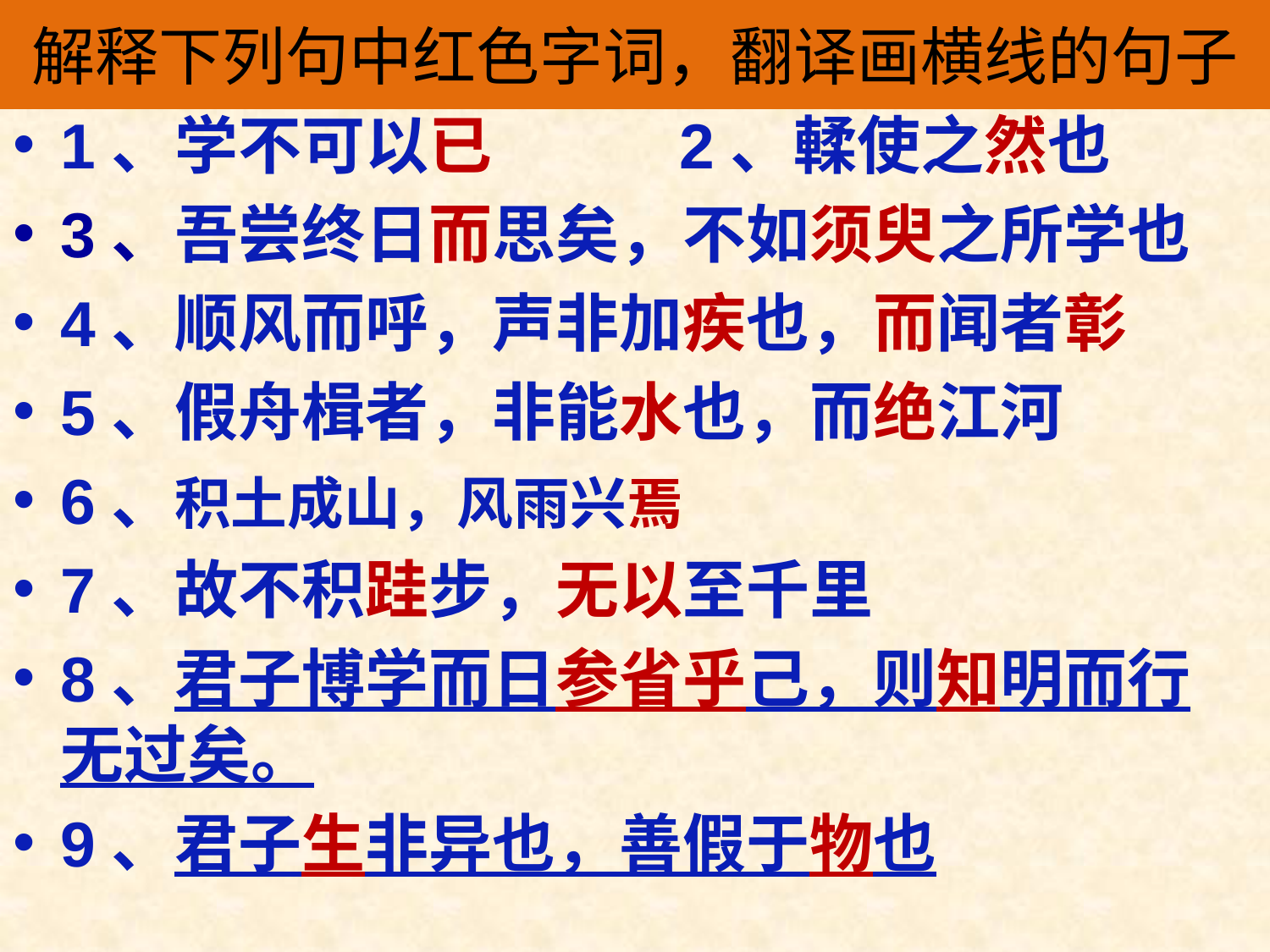

# 解释下列句中红色字词，翻译画横线的句子
1、学不可以已            2、輮使之然也
3、吾尝终日而思矣，不如须臾之所学也
4、顺风而呼，声非加疾也，而闻者彰
5、假舟楫者，非能水也，而绝江河
6、积土成山，风雨兴焉
7、故不积跬步，无以至千里
8、君子博学而日参省乎己，则知明而行无过矣。
9、君子生非异也，善假于物也